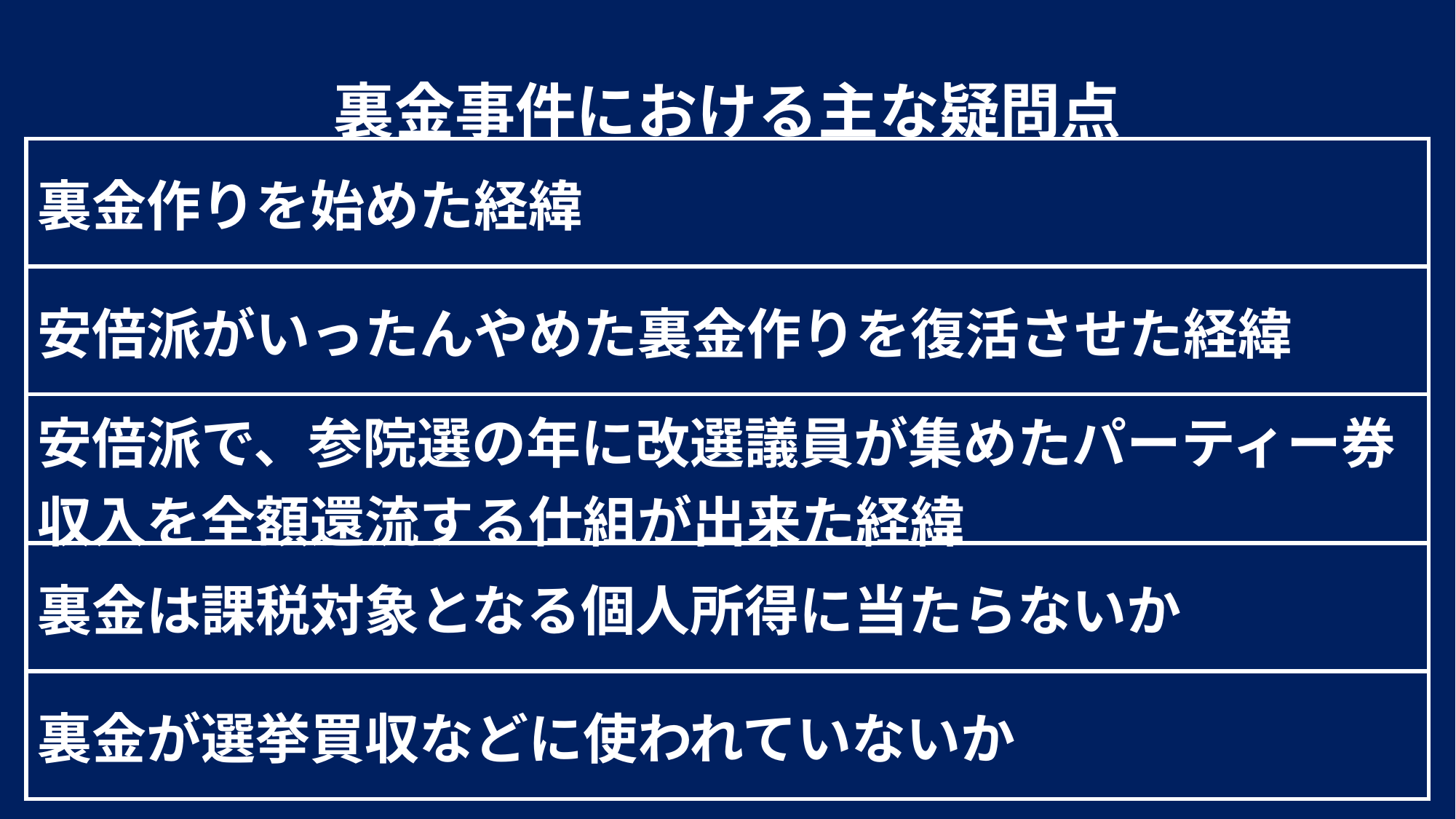

裏金事件における主な疑問点
| 裏金作りを始めた経緯 |
| --- |
| 安倍派がいったんやめた裏金作りを復活させた経緯 |
| 安倍派で、参院選の年に改選議員が集めたパーティー券収入を全額還流する仕組が出来た経緯 |
| 裏金は課税対象となる個人所得に当たらないか |
| 裏金が選挙買収などに使われていないか |